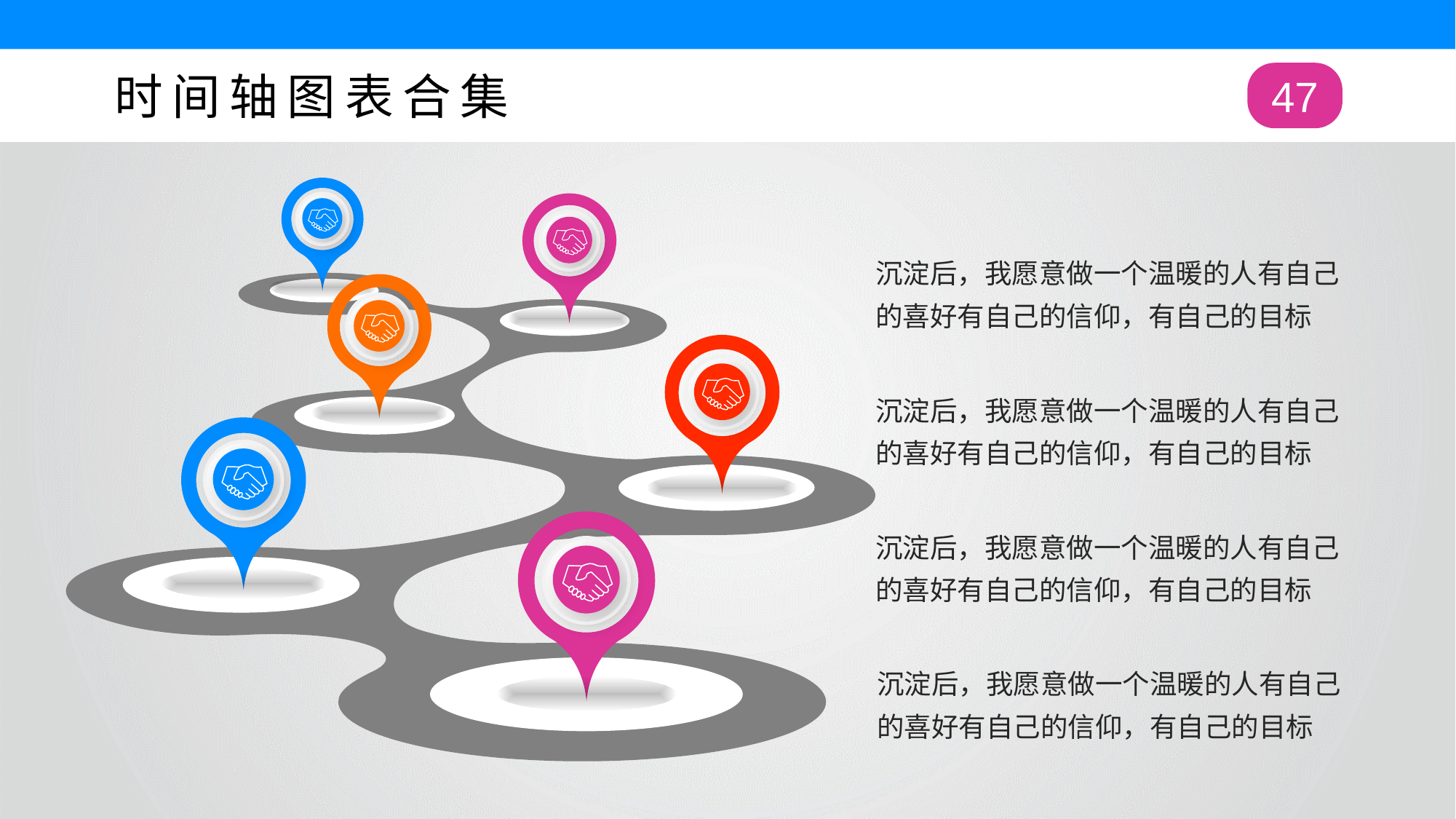

时间轴图表合集
47

沉淀后，我愿意做一个温暖的人有自己的喜好有自己的信仰，有自己的目标

沉淀后，我愿意做一个温暖的人有自己的喜好有自己的信仰，有自己的目标

沉淀后，我愿意做一个温暖的人有自己的喜好有自己的信仰，有自己的目标

沉淀后，我愿意做一个温暖的人有自己的喜好有自己的信仰，有自己的目标